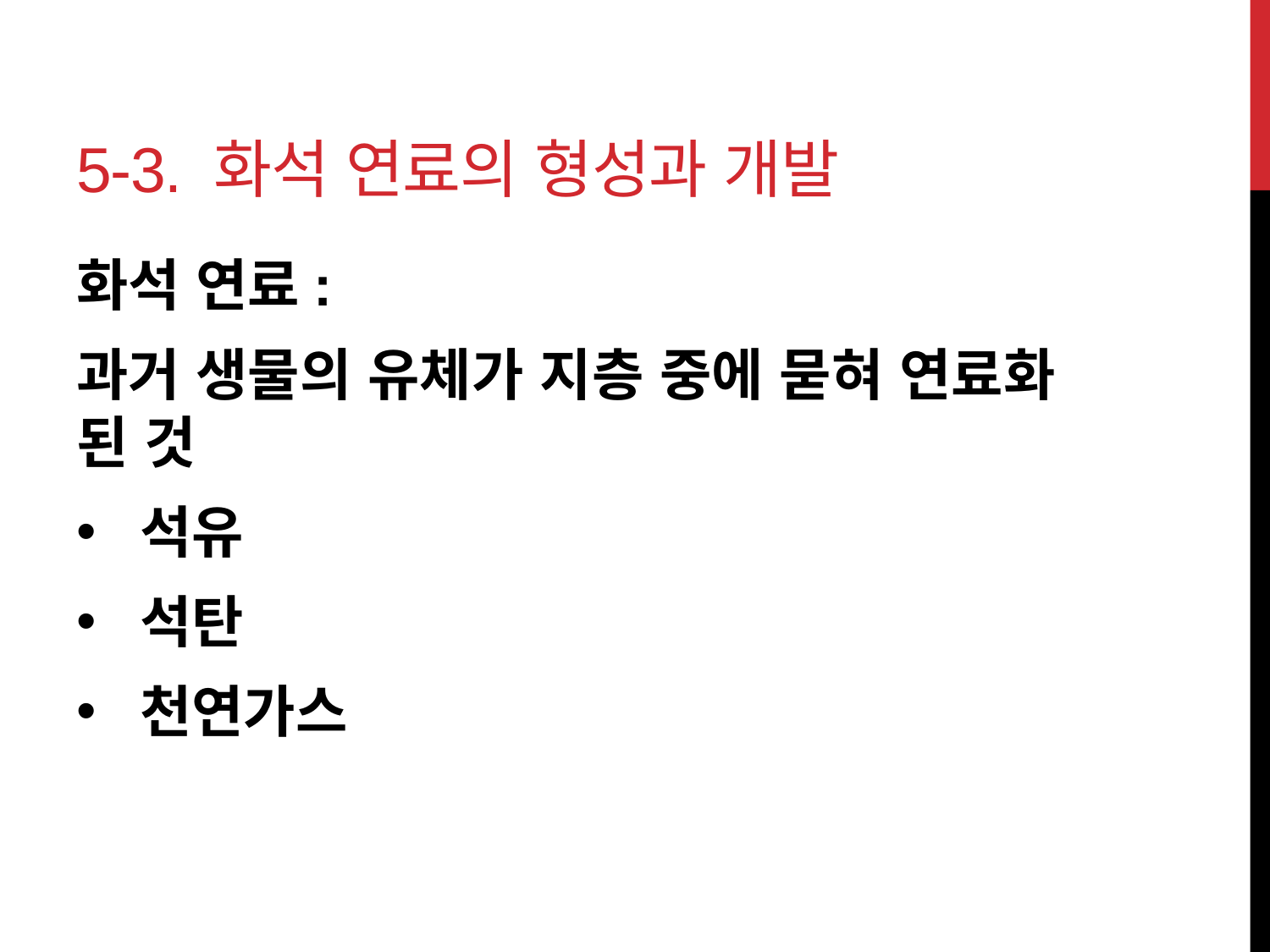

# 5-3. 화석 연료의 형성과 개발
화석 연료:
과거 생물의 유체가 지층 중에 묻혀 연료화 된 것
석유
석탄
천연가스